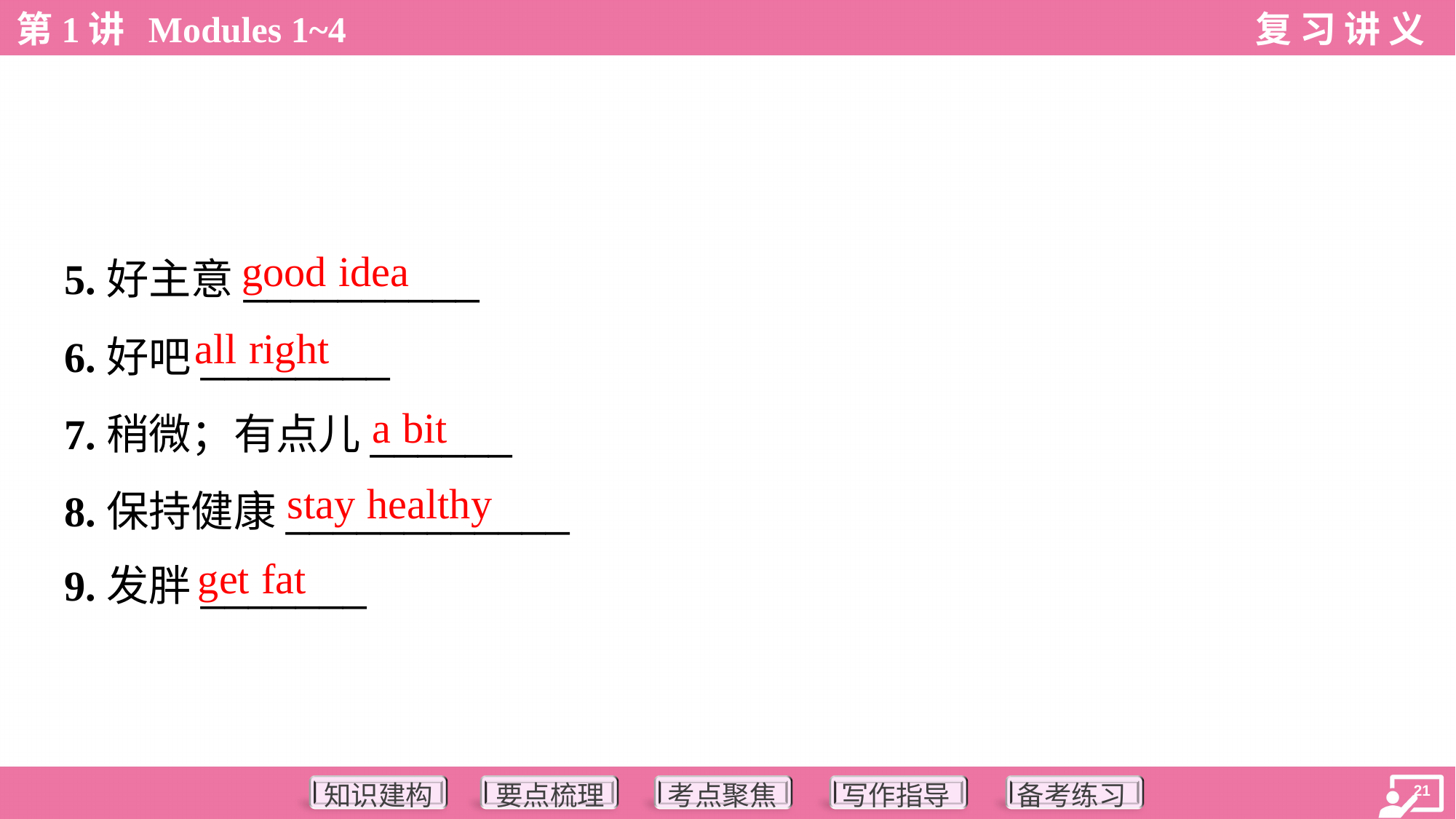

good idea
5.好主意__________
6.好吧________
7.稍微；有点儿______
8.保持健康____________
9.发胖_______
all right
a bit
stay healthy
get fat